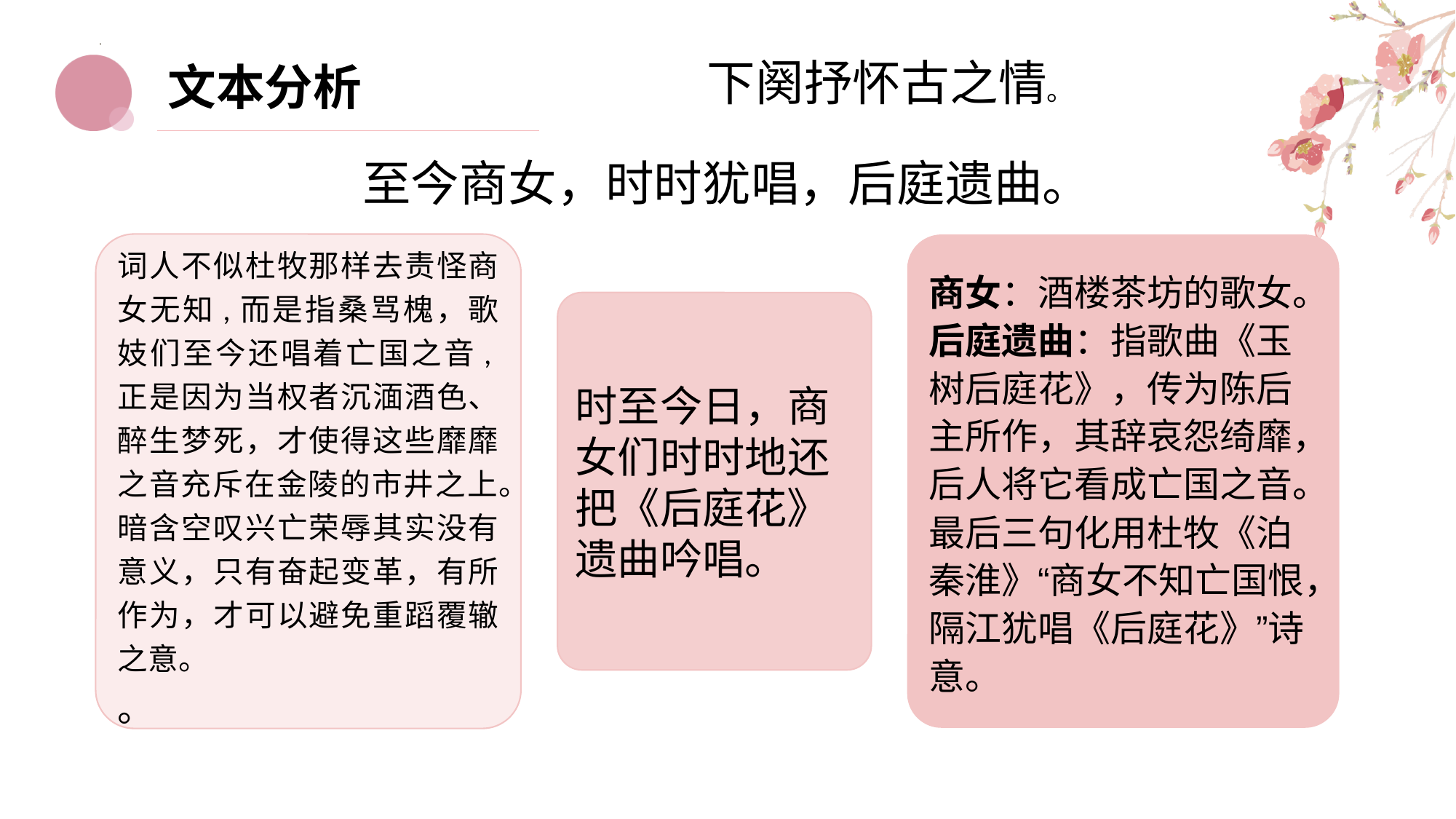

下阕抒怀古之情。
文本分析
至今商女，时时犹唱，后庭遗曲。
词人不似杜牧那样去责怪商女无知,而是指桑骂槐，歌妓们至今还唱着亡国之音,正是因为当权者沉湎酒色、醉生梦死，才使得这些靡靡之音充斥在金陵的市井之上。
暗含空叹兴亡荣辱其实没有意义，只有奋起变革，有所作为，才可以避免重蹈覆辙之意。
。
商女：酒楼茶坊的歌女。后庭遗曲：指歌曲《玉树后庭花》，传为陈后主所作，其辞哀怨绮靡，后人将它看成亡国之音。最后三句化用杜牧《泊秦淮》“商女不知亡国恨，隔江犹唱《后庭花》”诗意。
时至今日，商女们时时地还把《后庭花》遗曲吟唱。